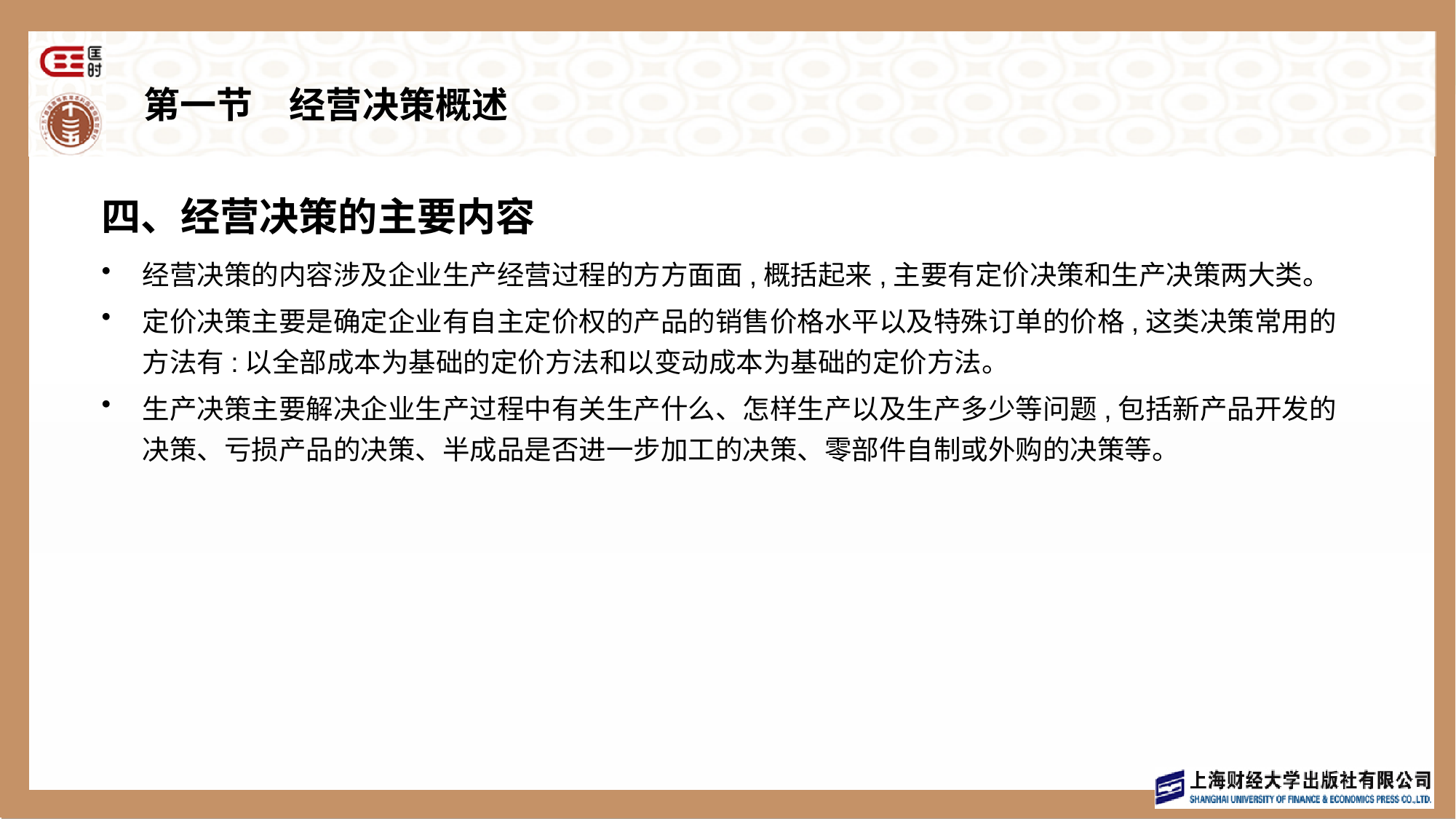

# 第一节　经营决策概述
四、经营决策的主要内容
经营决策的内容涉及企业生产经营过程的方方面面,概括起来,主要有定价决策和生产决策两大类。
定价决策主要是确定企业有自主定价权的产品的销售价格水平以及特殊订单的价格,这类决策常用的方法有:以全部成本为基础的定价方法和以变动成本为基础的定价方法。
生产决策主要解决企业生产过程中有关生产什么、怎样生产以及生产多少等问题,包括新产品开发的决策、亏损产品的决策、半成品是否进一步加工的决策、零部件自制或外购的决策等。